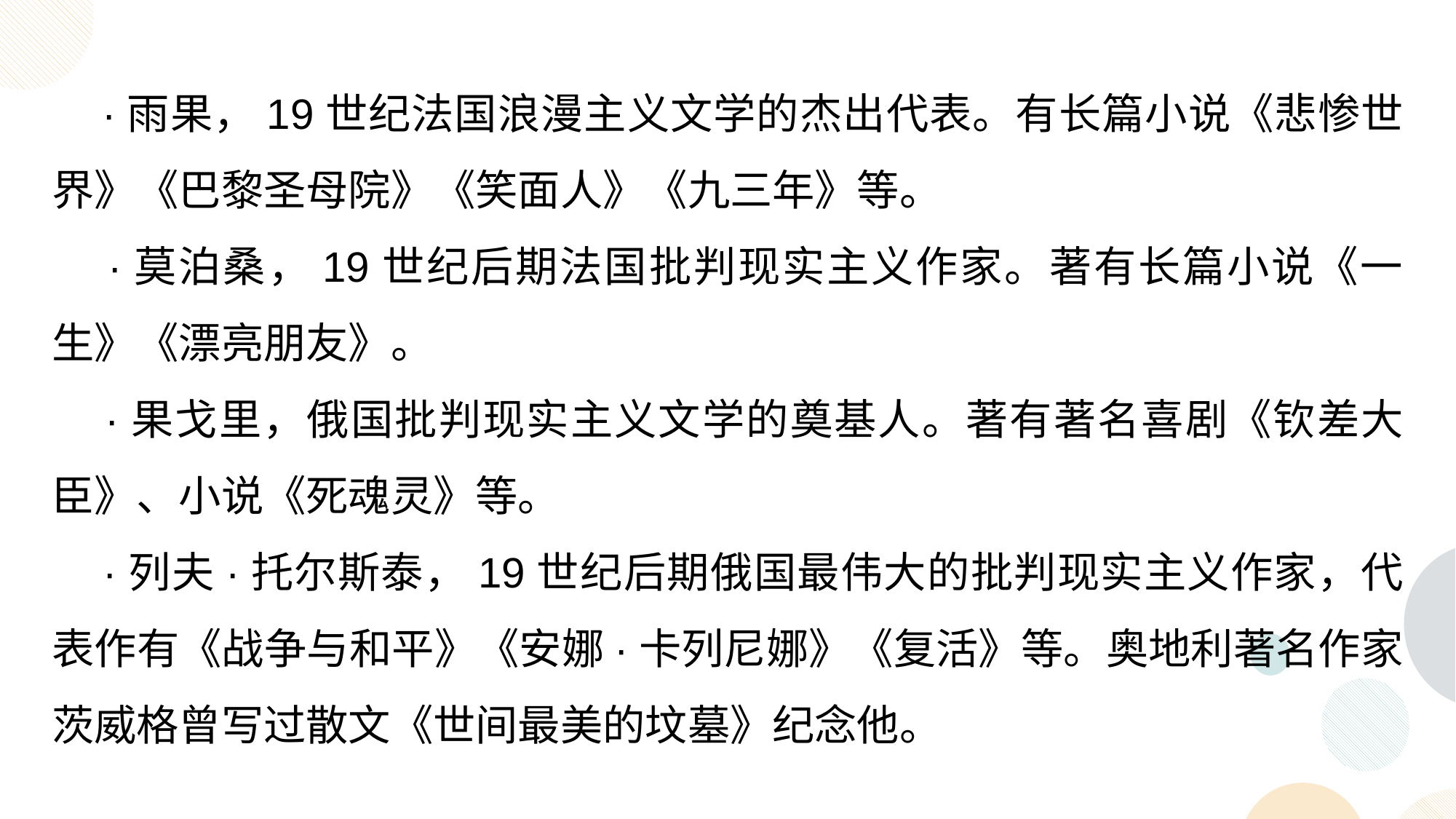

·雨果，19世纪法国浪漫主义文学的杰出代表。有长篇小说《悲惨世界》《巴黎圣母院》《笑面人》《九三年》等。
    ·莫泊桑，19世纪后期法国批判现实主义作家。著有长篇小说《一生》《漂亮朋友》。
    ·果戈里，俄国批判现实主义文学的奠基人。著有著名喜剧《钦差大臣》、小说《死魂灵》等。
    ·列夫·托尔斯泰，19世纪后期俄国最伟大的批判现实主义作家，代表作有《战争与和平》《安娜·卡列尼娜》《复活》等。奥地利著名作家茨威格曾写过散文《世间最美的坟墓》纪念他。